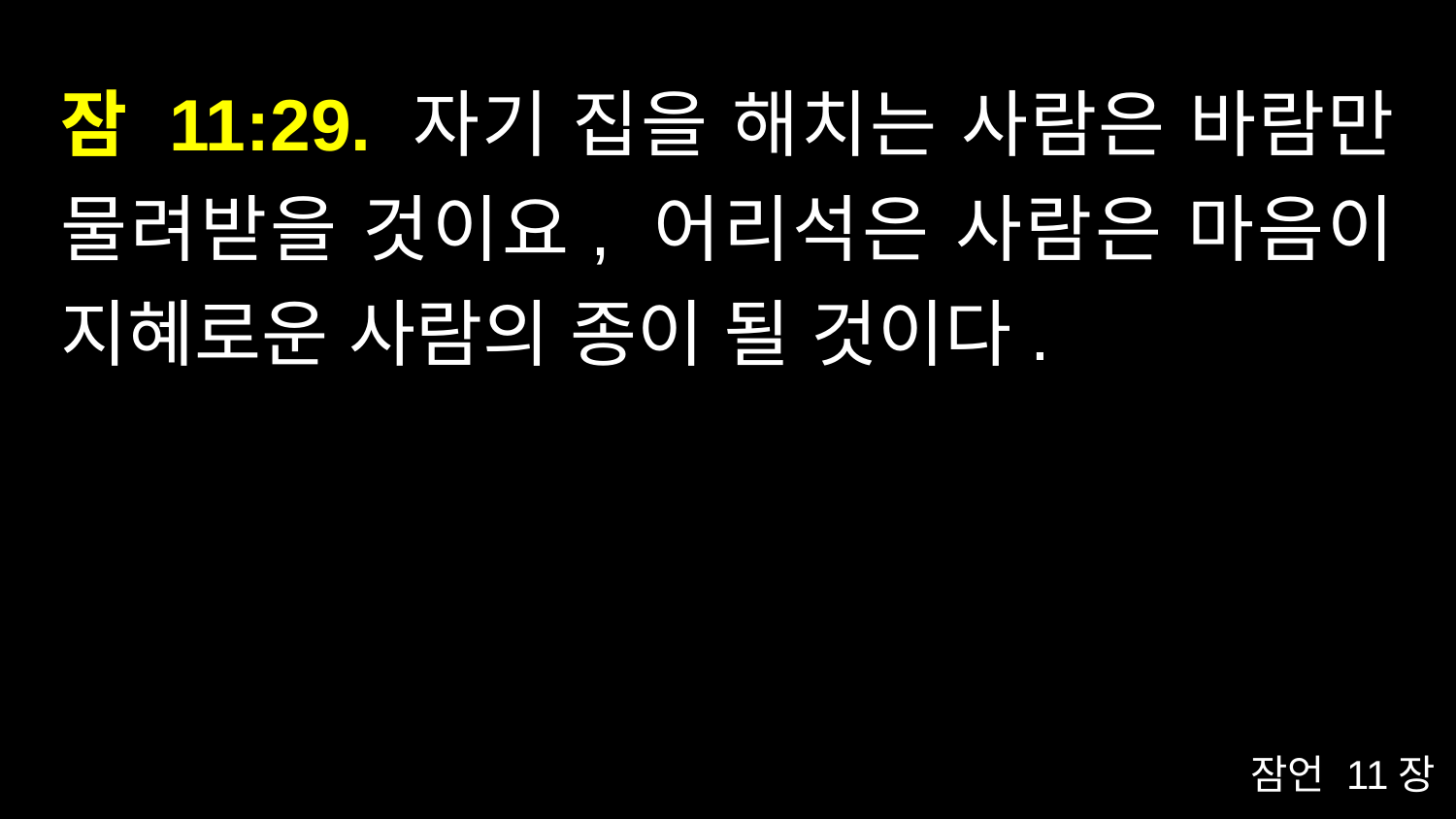

# 잠 11:29. 자기 집을 해치는 사람은 바람만 물려받을 것이요, 어리석은 사람은 마음이 지혜로운 사람의 종이 될 것이다.
잠언 11장